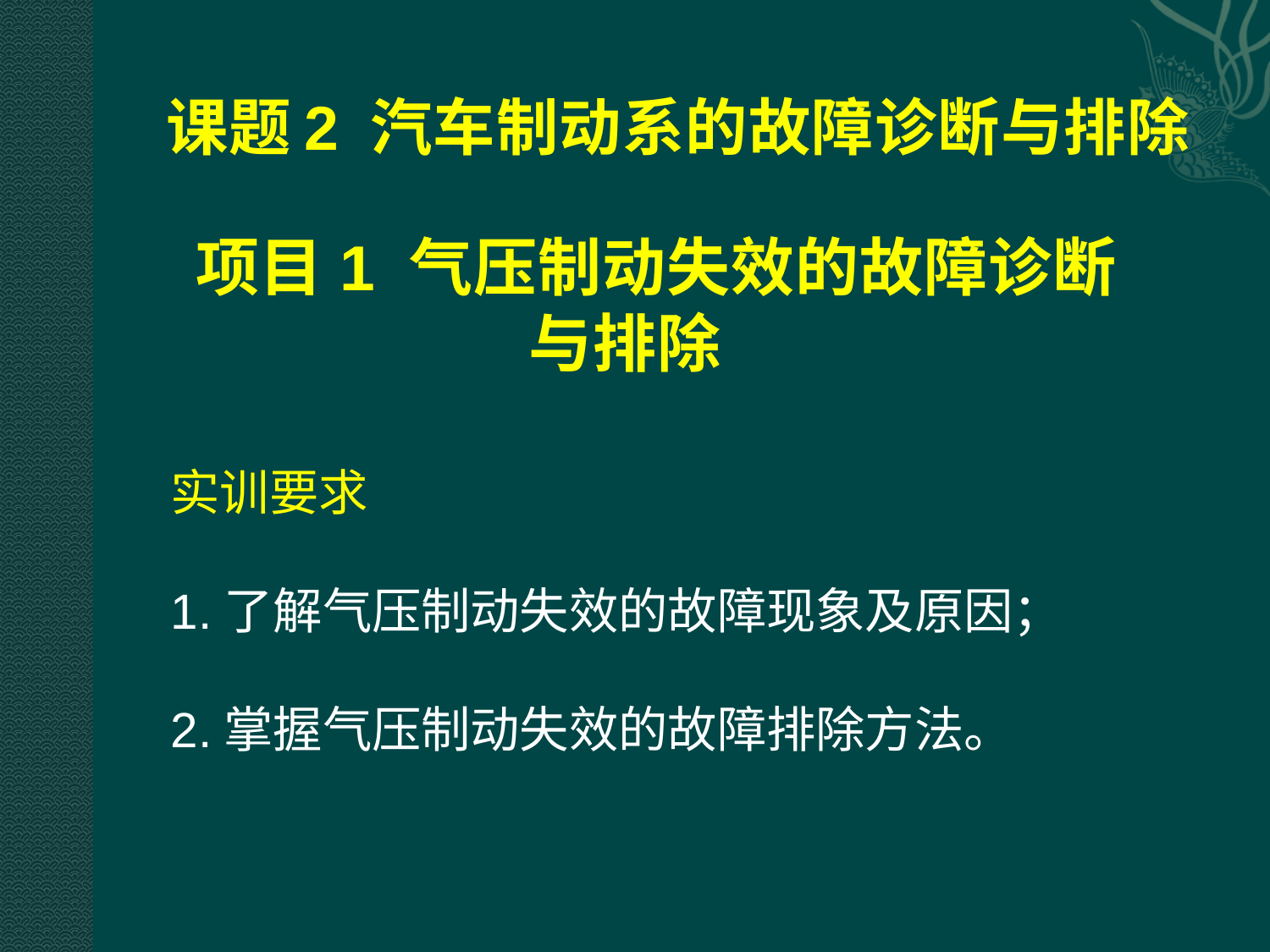

# 课题2 汽车制动系的故障诊断与排除
项目1 气压制动失效的故障诊断与排除
实训要求
1.了解气压制动失效的故障现象及原因；
2.掌握气压制动失效的故障排除方法。